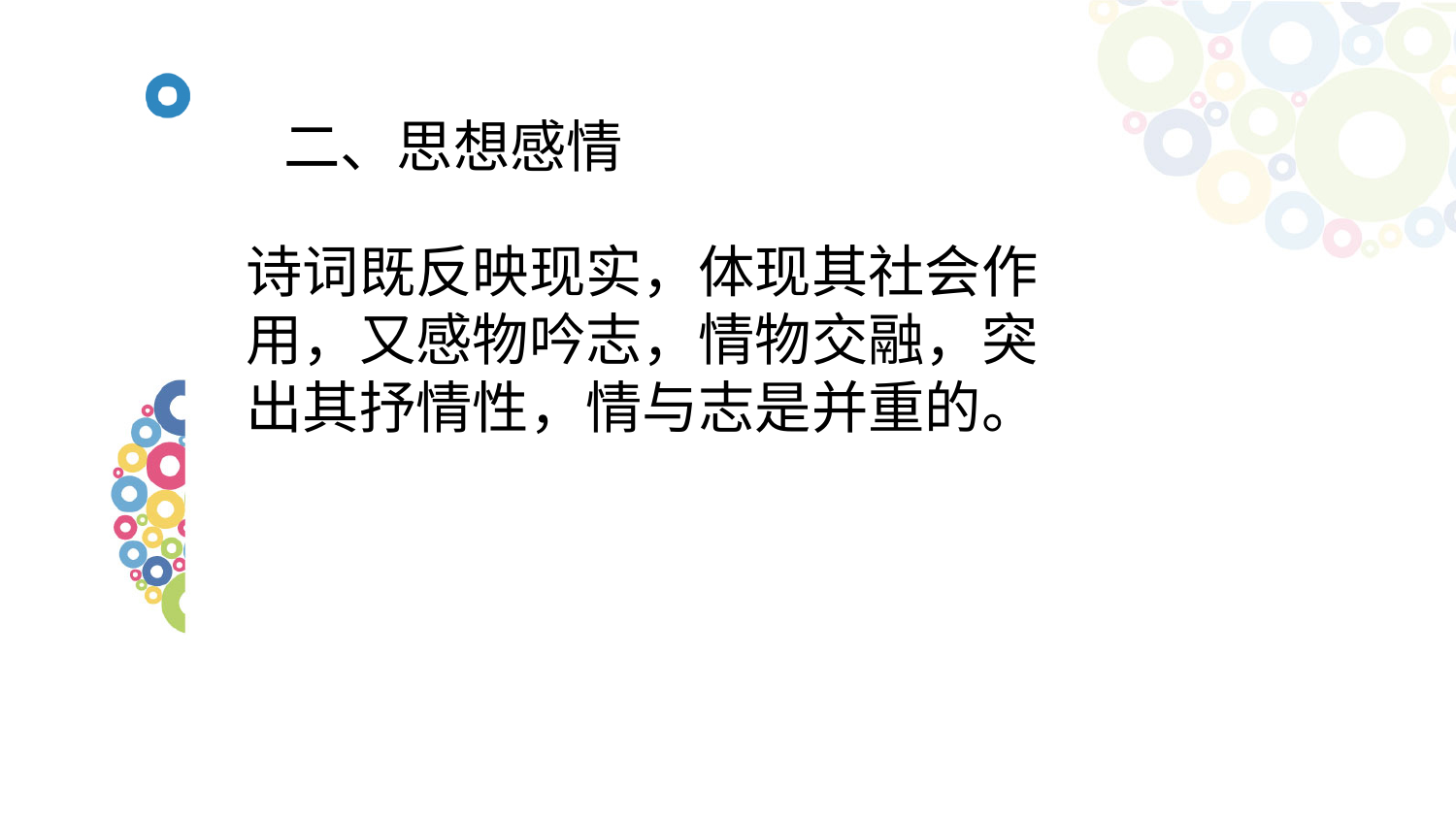

# 二、思想感情
诗词既反映现实，体现其社会作用，又感物吟志，情物交融，突出其抒情性，情与志是并重的。